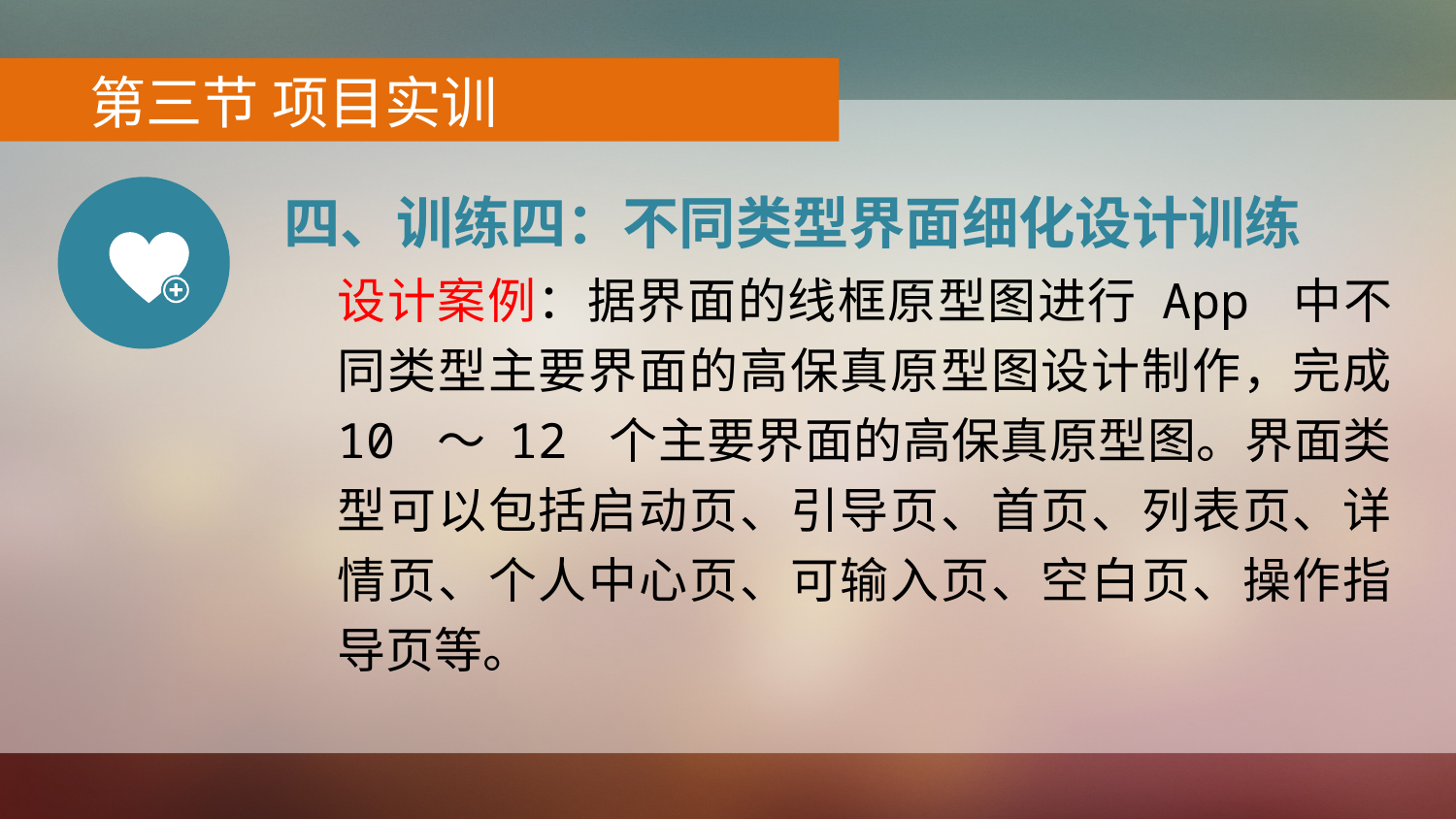

第三节 项目实训

四、训练四：不同类型界面细化设计训练
设计案例：据界面的线框原型图进行 App 中不同类型主要界面的高保真原型图设计制作，完成 10 ～ 12 个主要界面的高保真原型图。界面类型可以包括启动页、引导页、首页、列表页、详情页、个人中心页、可输入页、空白页、操作指导页等。